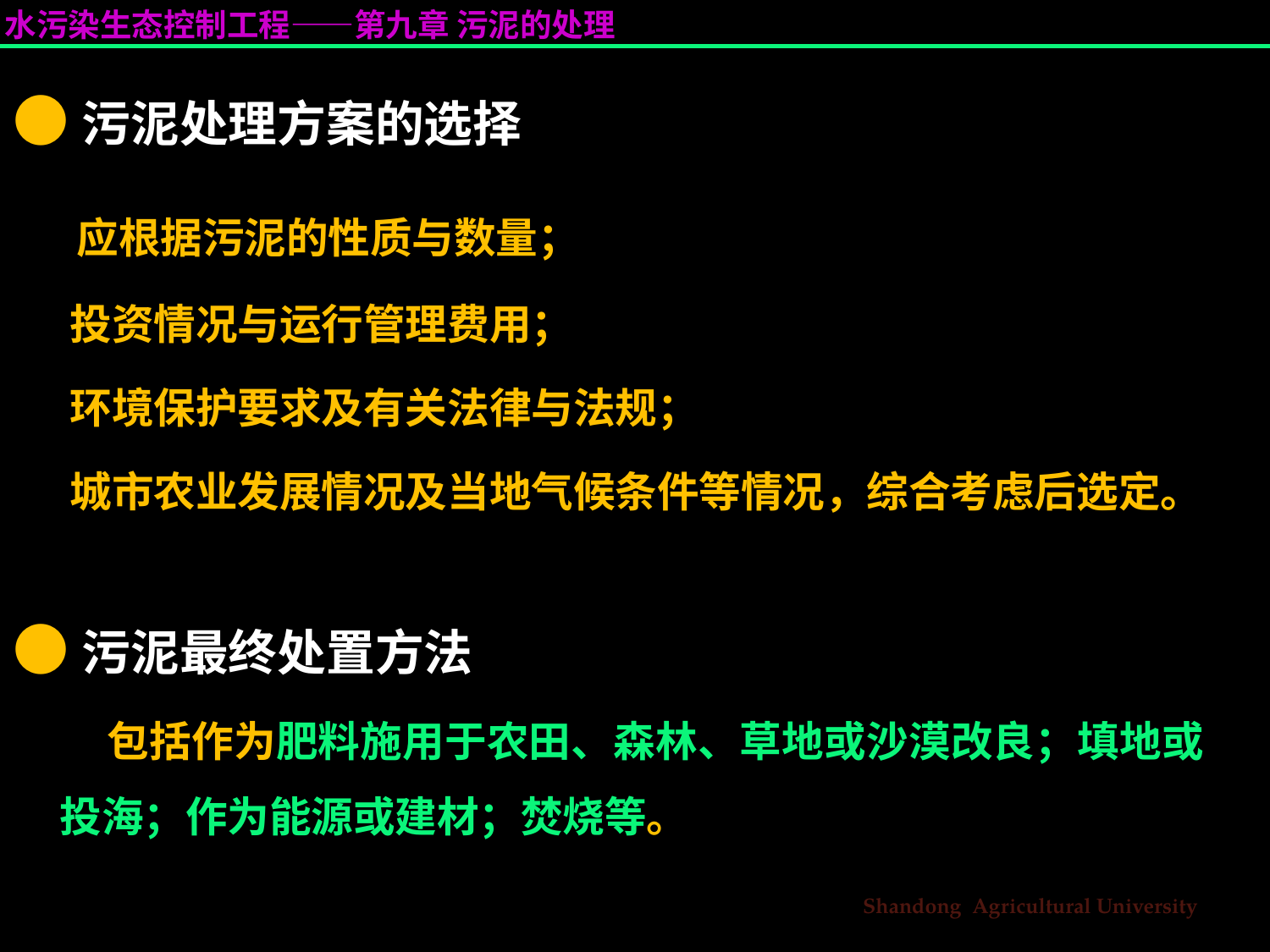

●污泥处理方案的选择
    应根据污泥的性质与数量；
     投资情况与运行管理费用；
     环境保护要求及有关法律与法规；
     城市农业发展情况及当地气候条件等情况，综合考虑后选定。

●污泥最终处置方法
包括作为肥料施用于农田、森林、草地或沙漠改良；填地或投海；作为能源或建材；焚烧等。